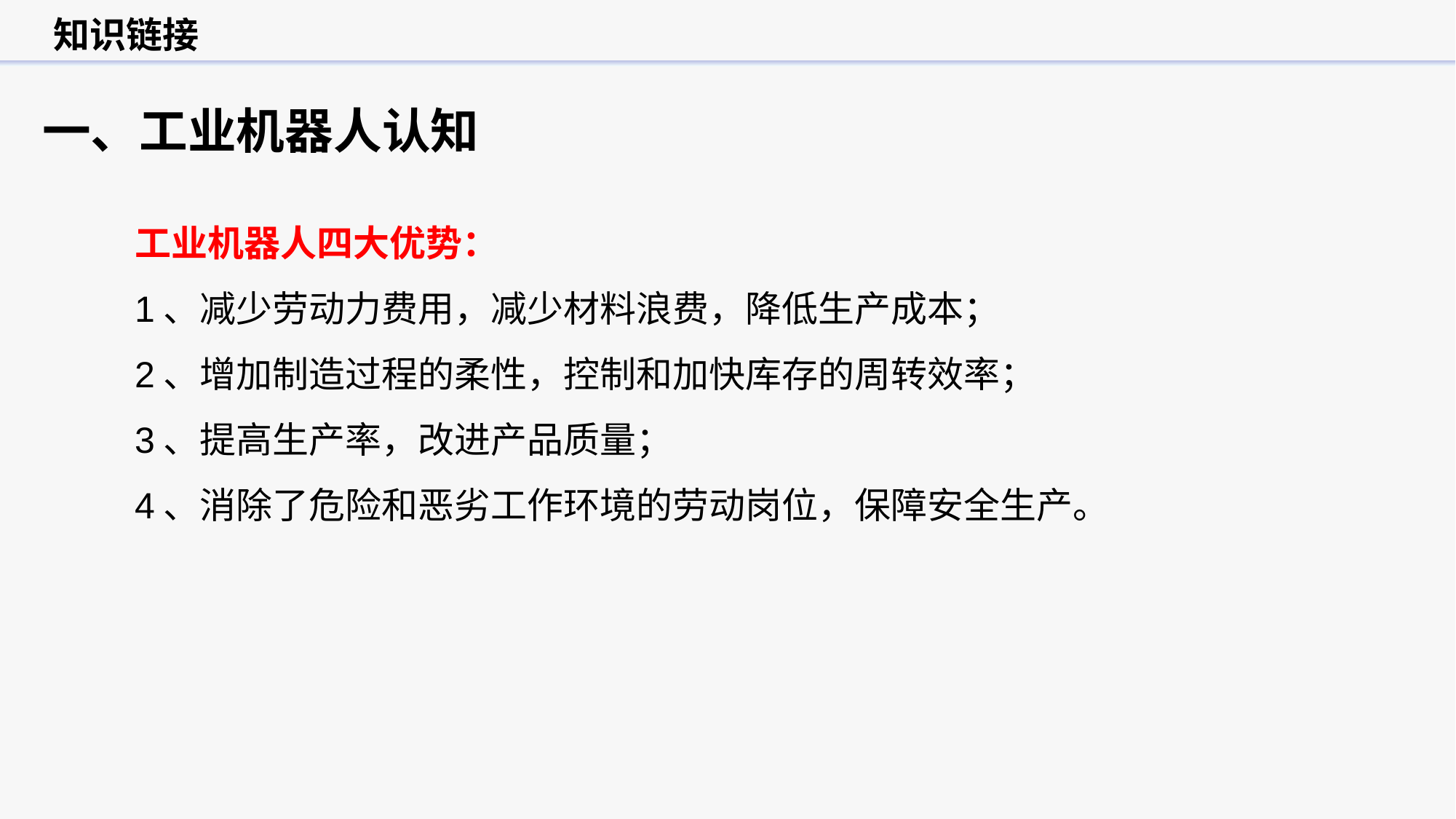

知识链接

一、工业机器人认知
工业机器人四大优势：
1、减少劳动力费用，减少材料浪费，降低生产成本；
2、增加制造过程的柔性，控制和加快库存的周转效率；
3、提高生产率，改进产品质量；
4、消除了危险和恶劣工作环境的劳动岗位，保障安全生产。